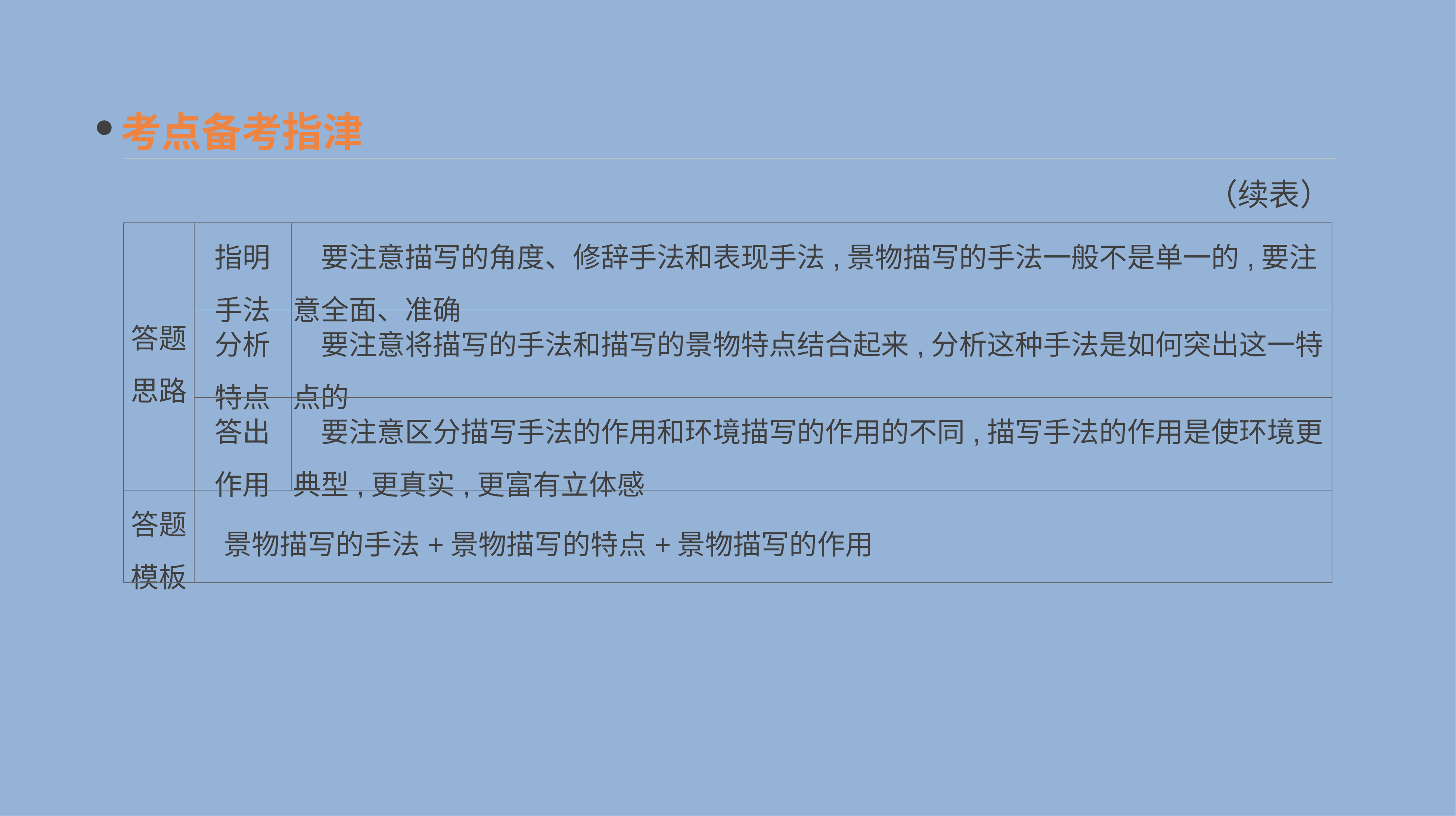

考点备考指津

（续表）
| 答题 思路 | 指明 手法 | 要注意描写的角度、修辞手法和表现手法,景物描写的手法一般不是单一的,要注意全面、准确 |
| --- | --- | --- |
|  | 分析 特点 | 要注意将描写的手法和描写的景物特点结合起来,分析这种手法是如何突出这一特点的 |
|  | 答出 作用 | 要注意区分描写手法的作用和环境描写的作用的不同,描写手法的作用是使环境更典型,更真实,更富有立体感 |
| 答题 模板 | 景物描写的手法+景物描写的特点+景物描写的作用 |  |